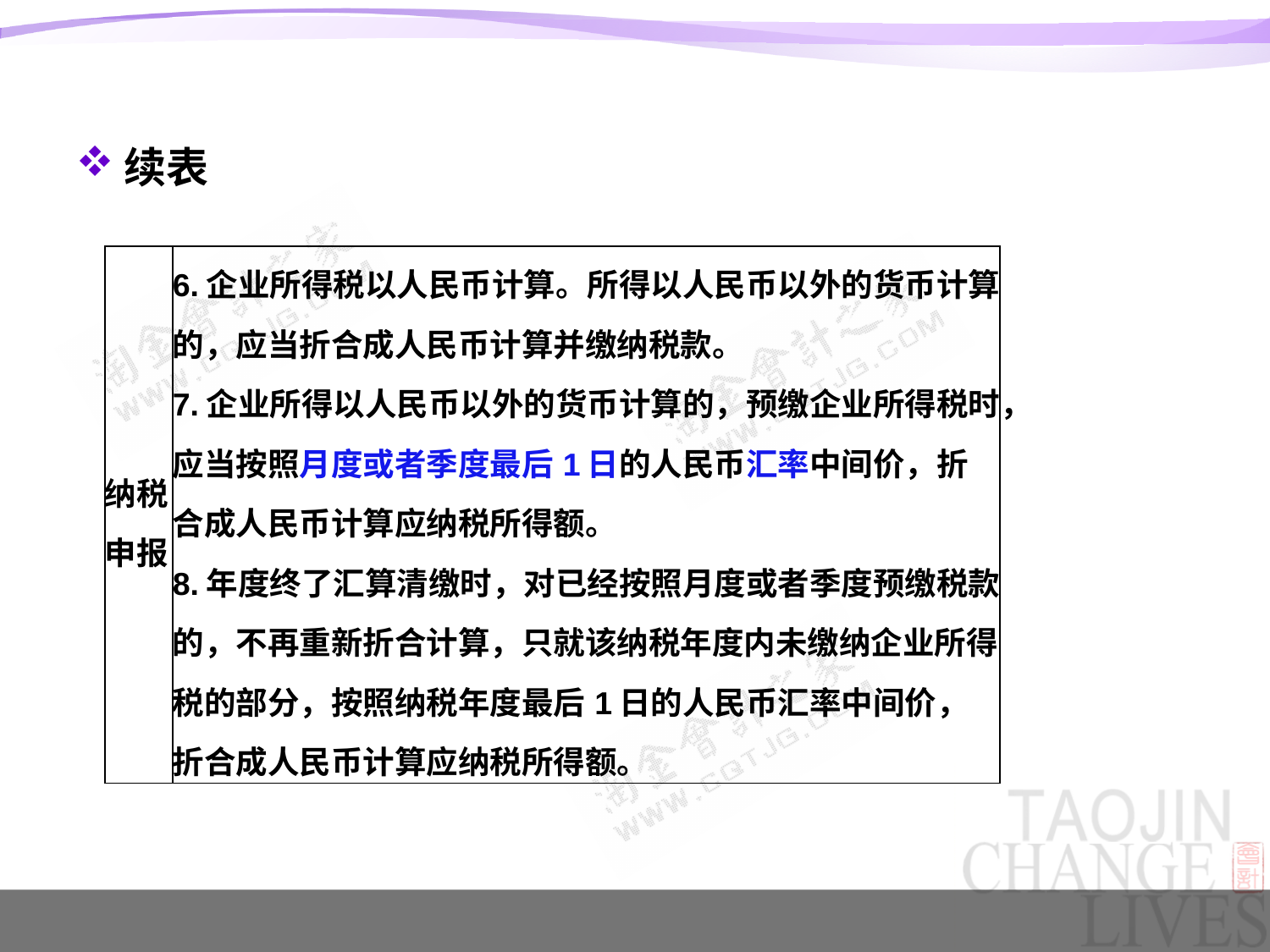

#
续表
| 纳税申报 | 6.企业所得税以人民币计算。所得以人民币以外的货币计算的，应当折合成人民币计算并缴纳税款。 7.企业所得以人民币以外的货币计算的，预缴企业所得税时，应当按照月度或者季度最后1日的人民币汇率中间价，折合成人民币计算应纳税所得额。 8.年度终了汇算清缴时，对已经按照月度或者季度预缴税款的，不再重新折合计算，只就该纳税年度内未缴纳企业所得税的部分，按照纳税年度最后1日的人民币汇率中间价，折合成人民币计算应纳税所得额。 |
| --- | --- |